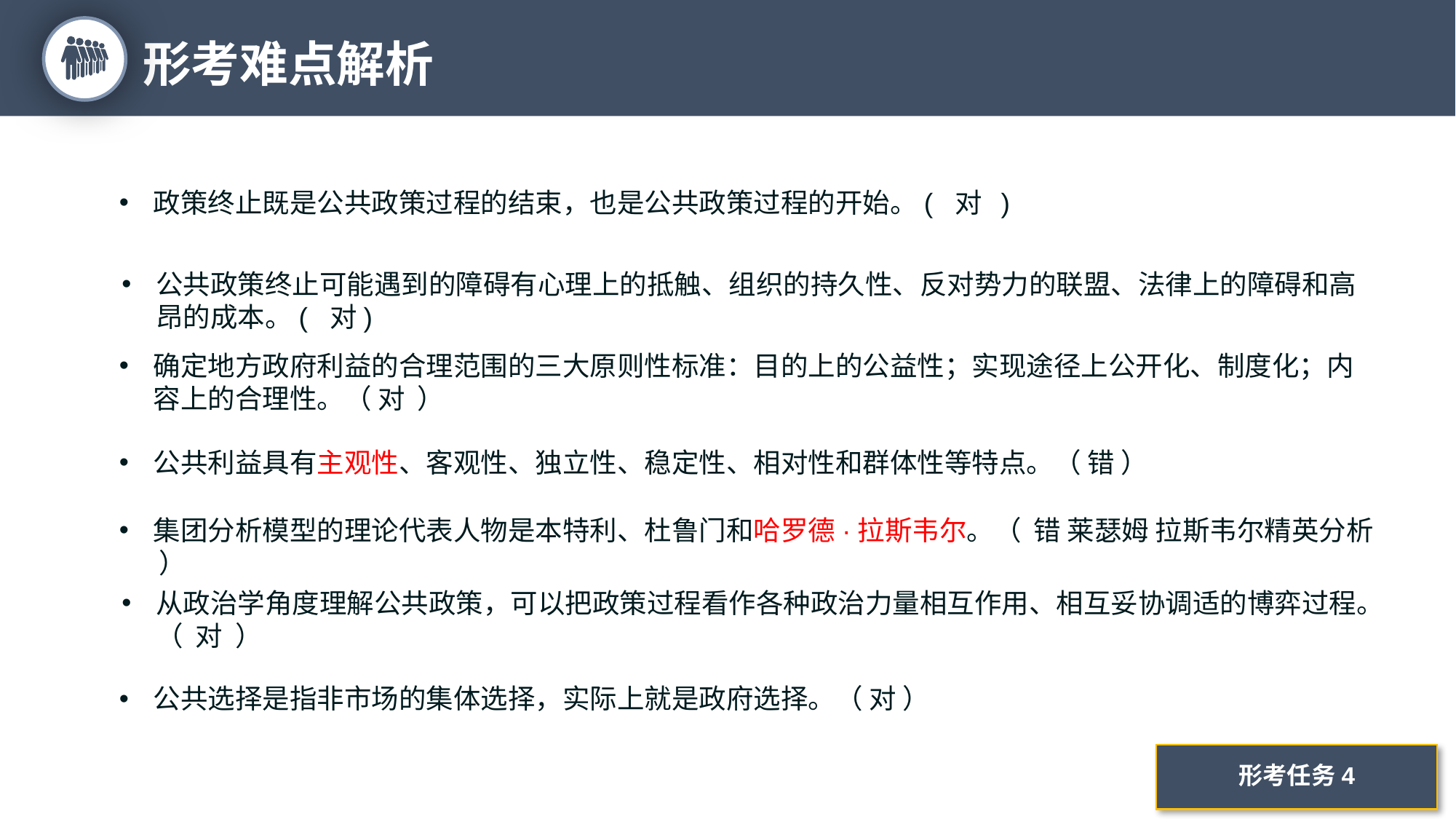

形考难点解析

23
政策终止既是公共政策过程的结束，也是公共政策过程的开始。(  对  )
公共政策终止可能遇到的障碍有心理上的抵触、组织的持久性、反对势力的联盟、法律上的障碍和高昂的成本。(  对)
确定地方政府利益的合理范围的三大原则性标准：目的上的公益性；实现途径上公开化、制度化；内容上的合理性。（ 对  ）
公共利益具有主观性、客观性、独立性、稳定性、相对性和群体性等特点。（ 错 ）
集团分析模型的理论代表人物是本特利、杜鲁门和哈罗德·拉斯韦尔。（  错 莱瑟姆 拉斯韦尔精英分析 ）
从政治学角度理解公共政策，可以把政策过程看作各种政治力量相互作用、相互妥协调适的博弈过程。（  对  ）
公共选择是指非市场的集体选择，实际上就是政府选择。（ 对 ）
形考任务4